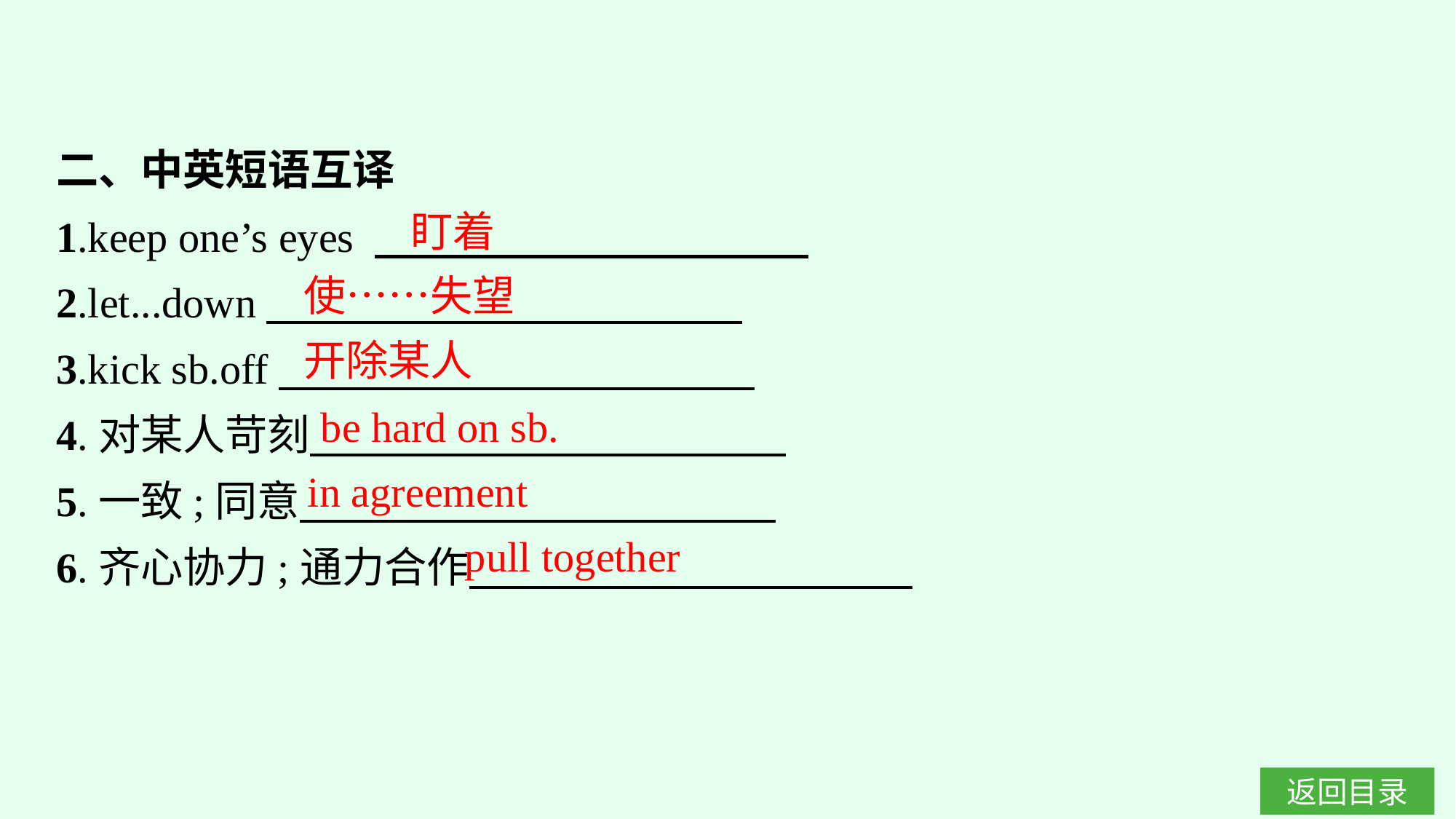

二、中英短语互译
1.keep one’s eyes
2.let...down
3.kick sb.off
4.对某人苛刻
5.一致;同意
6.齐心协力;通力合作
盯着
使……失望
开除某人
be hard on sb.
in agreement
pull together